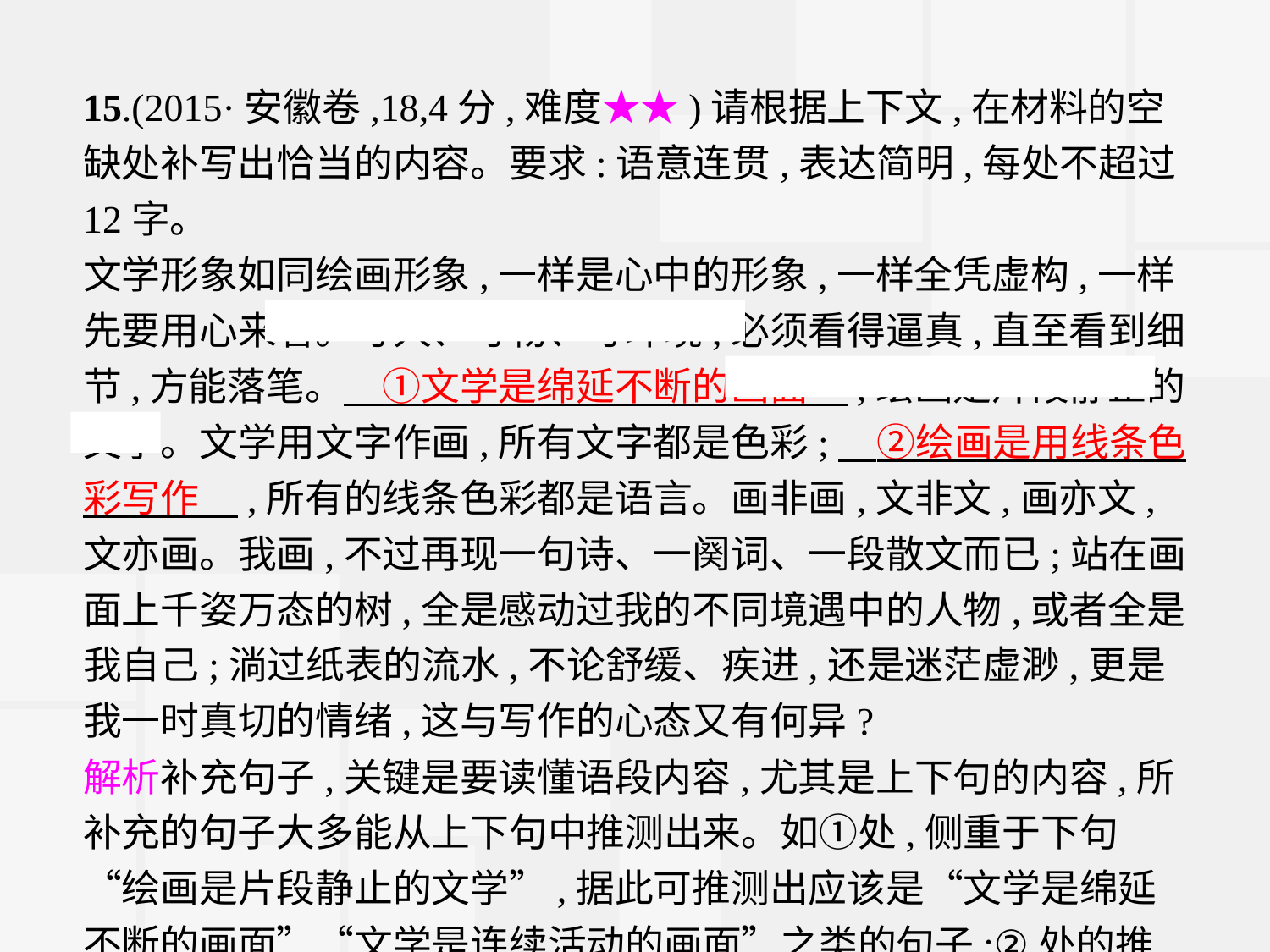

15.(2015·安徽卷,18,4分,难度★★)请根据上下文,在材料的空缺处补写出恰当的内容。要求:语意连贯,表达简明,每处不超过12字。
文学形象如同绘画形象,一样是心中的形象,一样全凭虚构,一样先要用心来看。写人、写物、写环境,必须看得逼真,直至看到细节,方能落笔。　①文学是绵延不断的画面　,绘画是片段静止的文学。文学用文字作画,所有文字都是色彩;　②绘画是用线条色彩写作　,所有的线条色彩都是语言。画非画,文非文,画亦文,文亦画。我画,不过再现一句诗、一阕词、一段散文而已;站在画面上千姿万态的树,全是感动过我的不同境遇中的人物,或者全是我自己;淌过纸表的流水,不论舒缓、疾进,还是迷茫虚渺,更是我一时真切的情绪,这与写作的心态又有何异?
解析补充句子,关键是要读懂语段内容,尤其是上下句的内容,所补充的句子大多能从上下句中推测出来。如①处,侧重于下句“绘画是片段静止的文学”,据此可推测出应该是“文学是绵延不断的画面”“文学是连续活动的画面”之类的句子;②处的推断亦然。